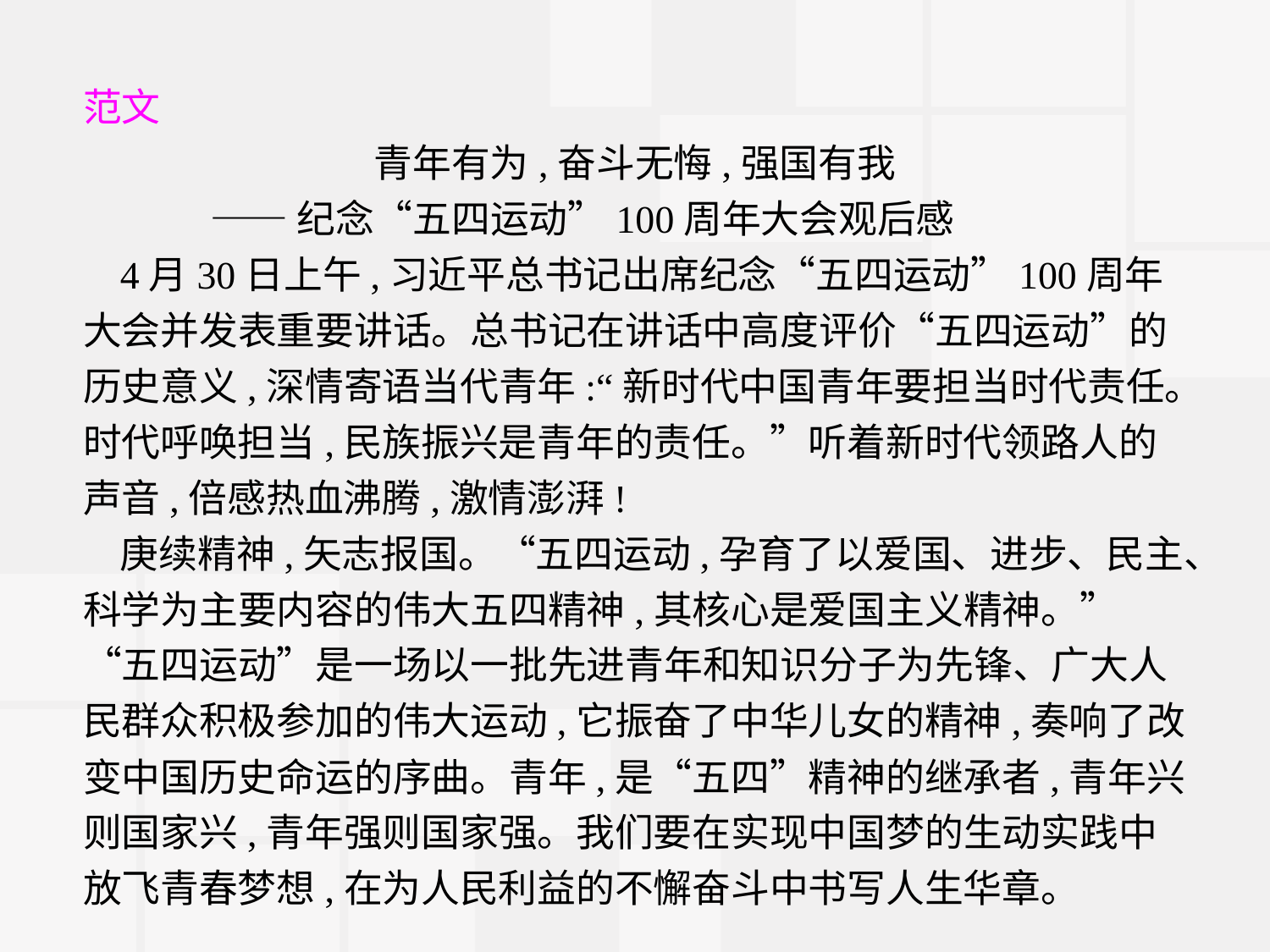

范文
青年有为,奋斗无悔,强国有我
	——纪念“五四运动”100周年大会观后感
4月30日上午,习近平总书记出席纪念“五四运动”100周年大会并发表重要讲话。总书记在讲话中高度评价“五四运动”的历史意义,深情寄语当代青年:“新时代中国青年要担当时代责任。时代呼唤担当,民族振兴是青年的责任。”听着新时代领路人的声音,倍感热血沸腾,激情澎湃!
庚续精神,矢志报国。“五四运动,孕育了以爱国、进步、民主、科学为主要内容的伟大五四精神,其核心是爱国主义精神。”“五四运动”是一场以一批先进青年和知识分子为先锋、广大人民群众积极参加的伟大运动,它振奋了中华儿女的精神,奏响了改变中国历史命运的序曲。青年,是“五四”精神的继承者,青年兴则国家兴,青年强则国家强。我们要在实现中国梦的生动实践中放飞青春梦想,在为人民利益的不懈奋斗中书写人生华章。